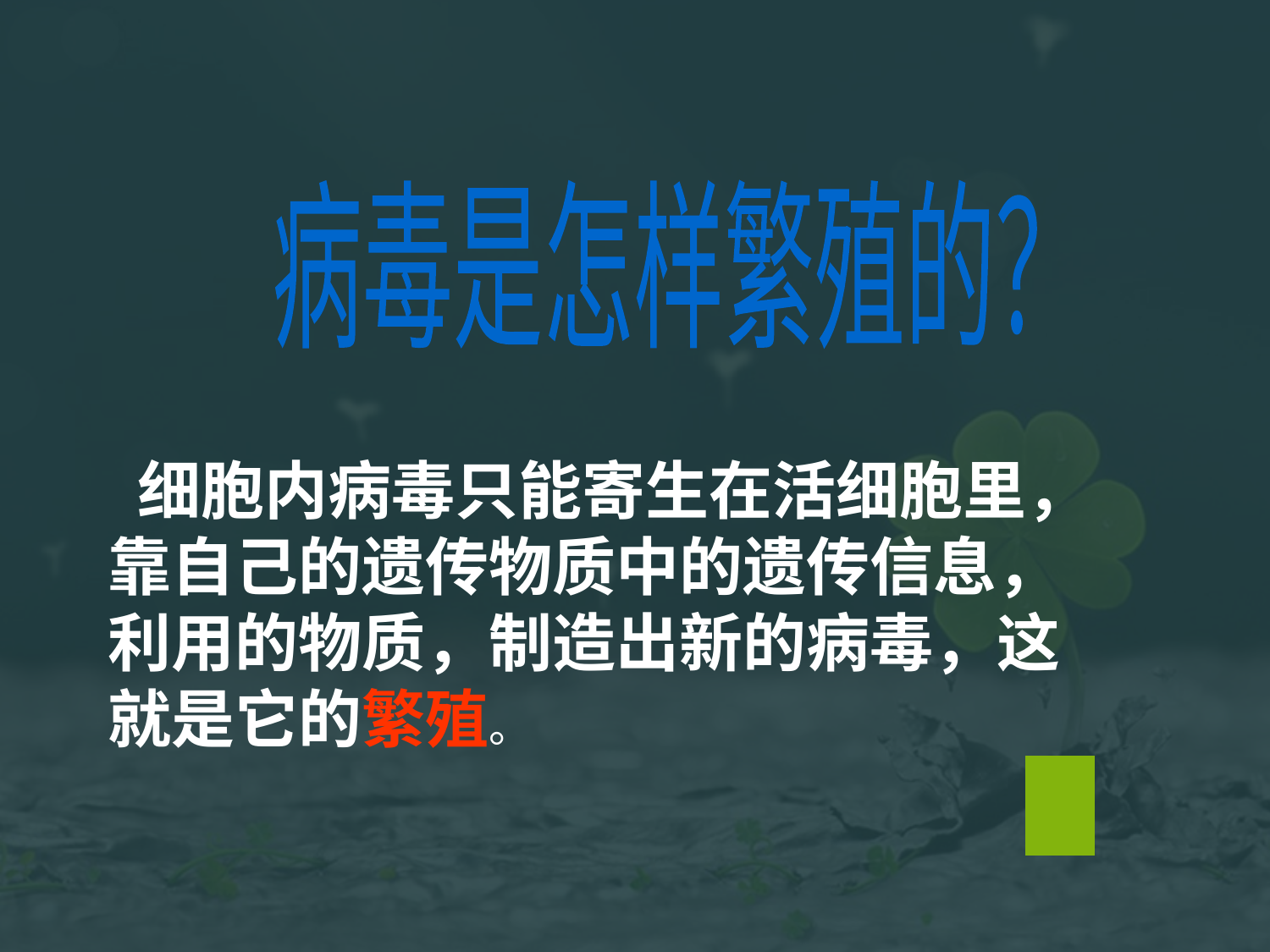

病毒是怎样繁殖的？
 细胞内病毒只能寄生在活细胞里，靠自己的遗传物质中的遗传信息，利用的物质，制造出新的病毒，这就是它的繁殖。